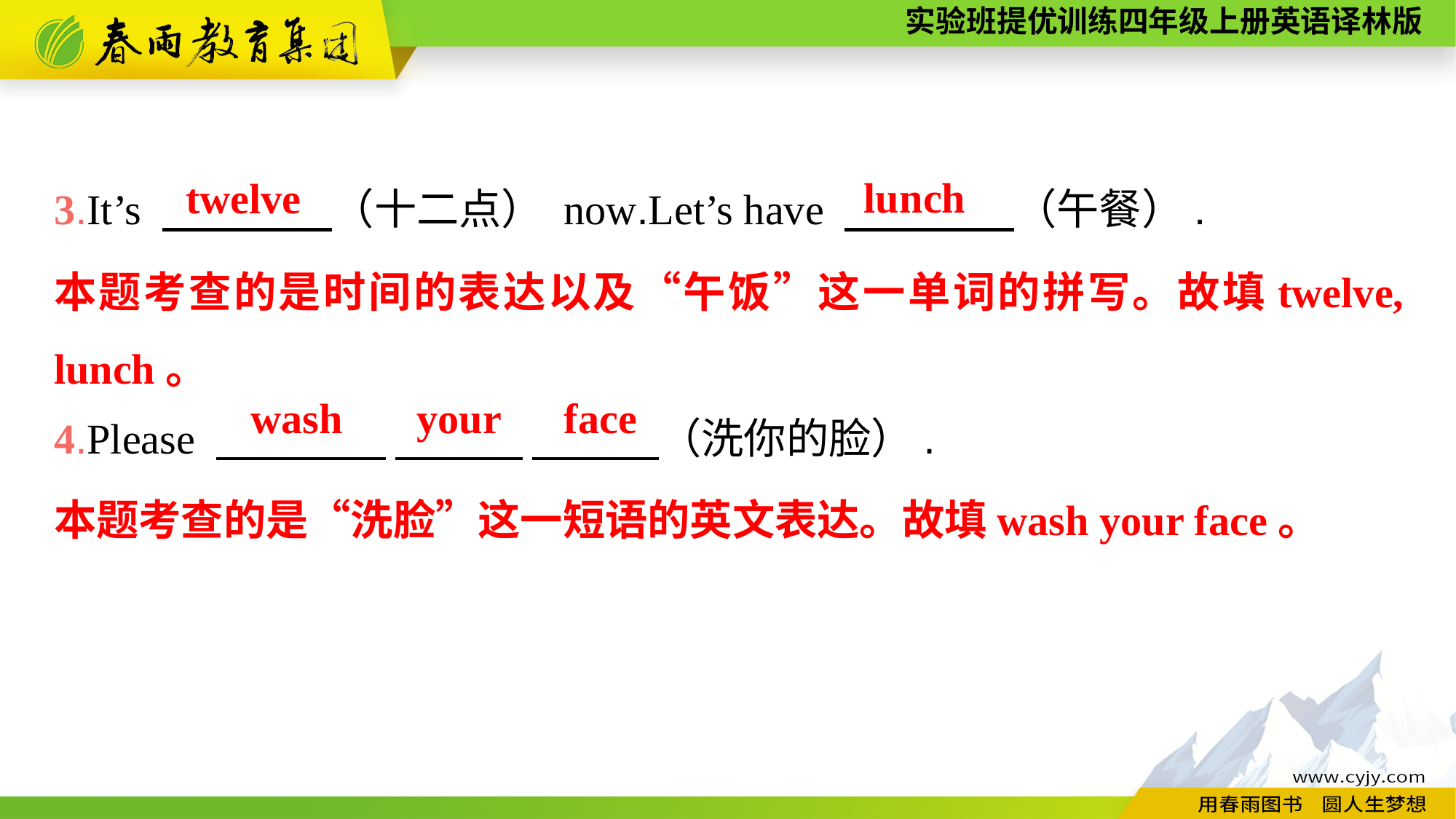

3.It’s 　　　　（十二点） now.Let’s have 　　　　（午餐）.

4.Please 　　　　 　　　 　　　（洗你的脸）.
lunch
twelve
本题考查的是时间的表达以及“午饭”这一单词的拼写。故填twelve, lunch。
wash       your      face
本题考查的是“洗脸”这一短语的英文表达。故填wash your face。